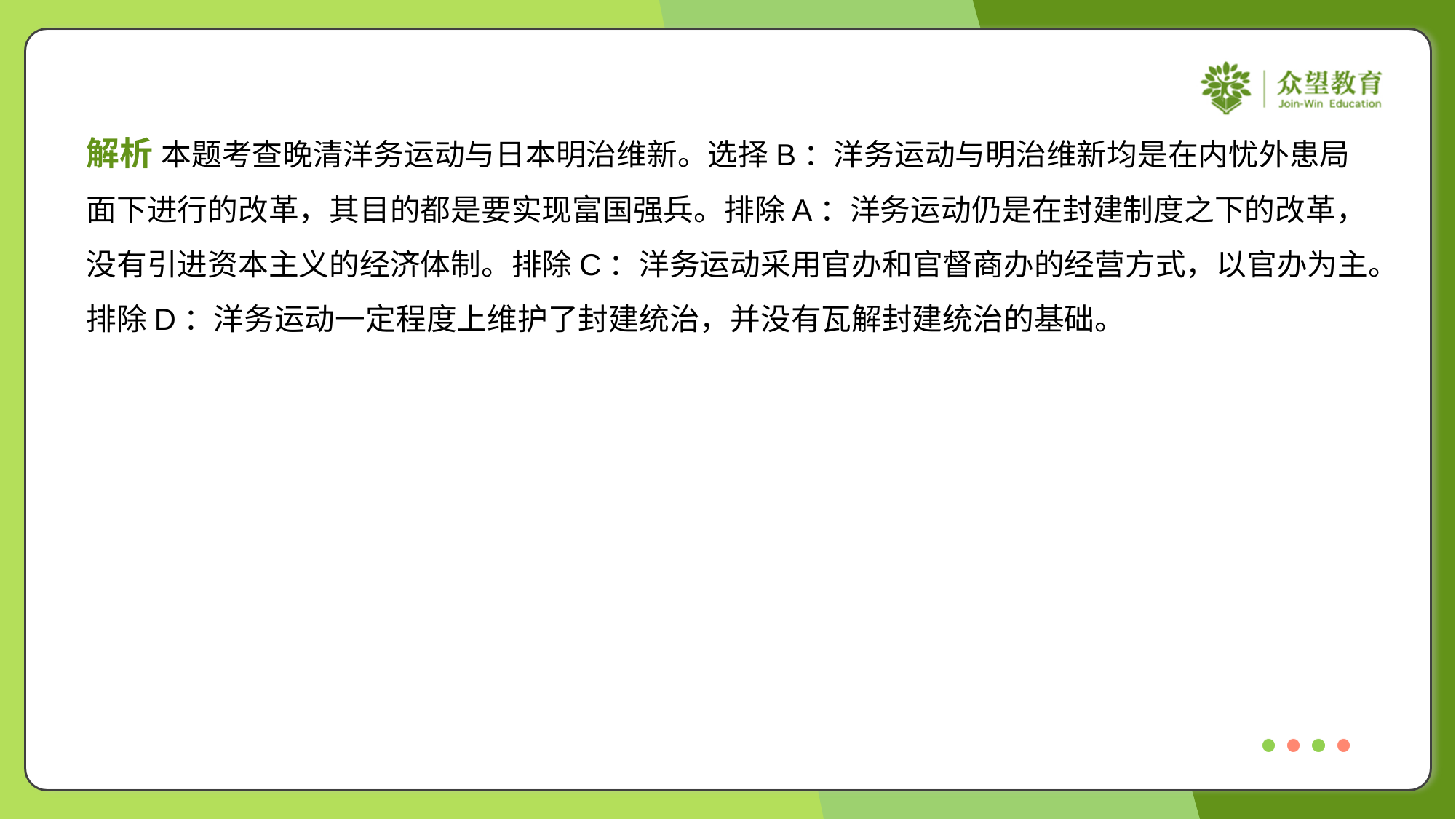

解析 本题考查晚清洋务运动与日本明治维新。选择B：洋务运动与明治维新均是在内忧外患局
面下进行的改革，其目的都是要实现富国强兵。排除A：洋务运动仍是在封建制度之下的改革，
没有引进资本主义的经济体制。排除C：洋务运动采用官办和官督商办的经营方式，以官办为主。
排除D：洋务运动一定程度上维护了封建统治，并没有瓦解封建统治的基础。